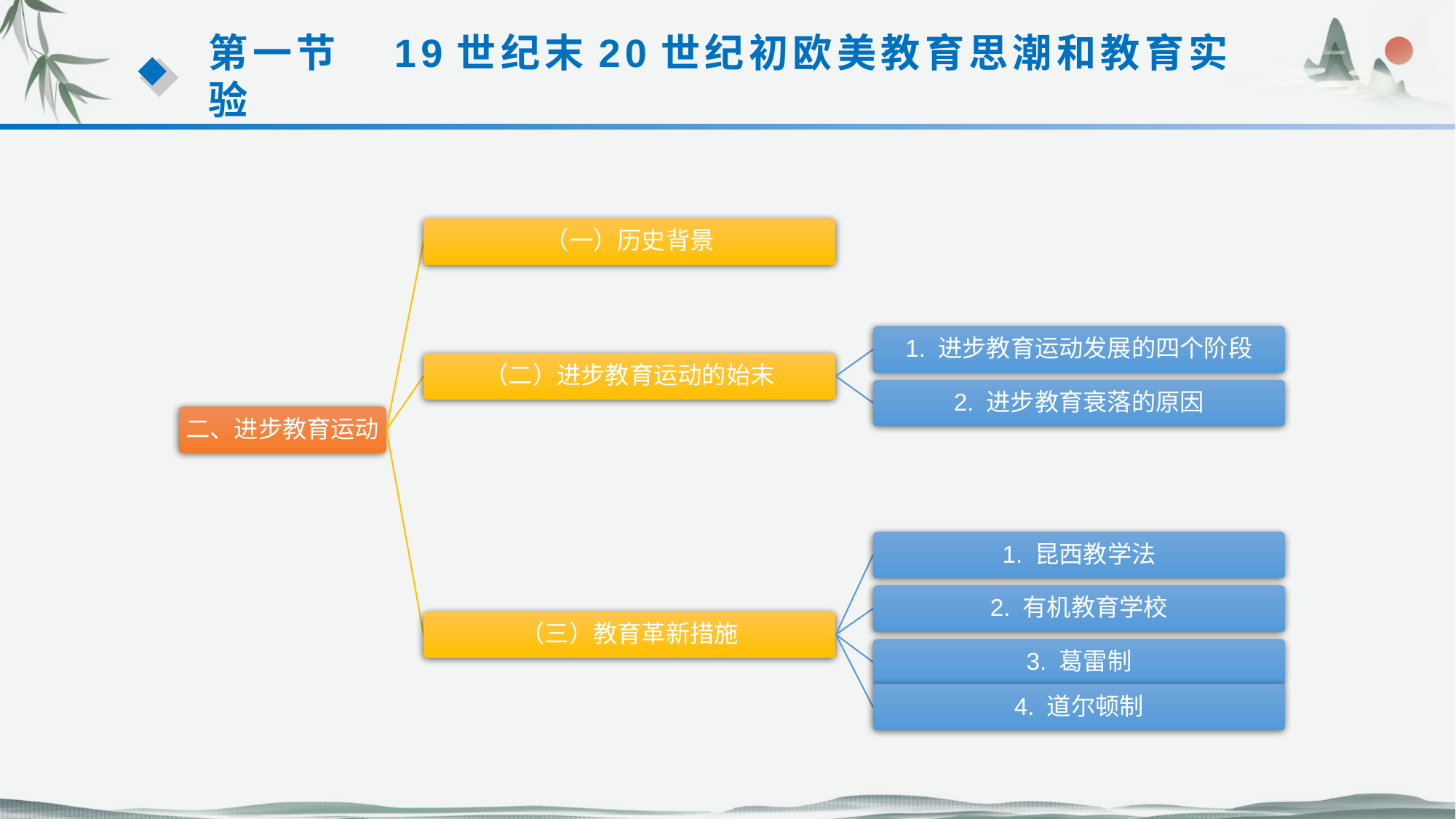

第一节　19世纪末20世纪初欧美教育思潮和教育实验

（一）历史背景

1. 进步教育运动发展的四个阶段

（二）进步教育运动的始末

2. 进步教育衰落的原因

二、进步教育运动

（三）教育革新措施
1. 昆西教学法

2. 有机教育学校

4. 道尔顿制
3. 葛雷制